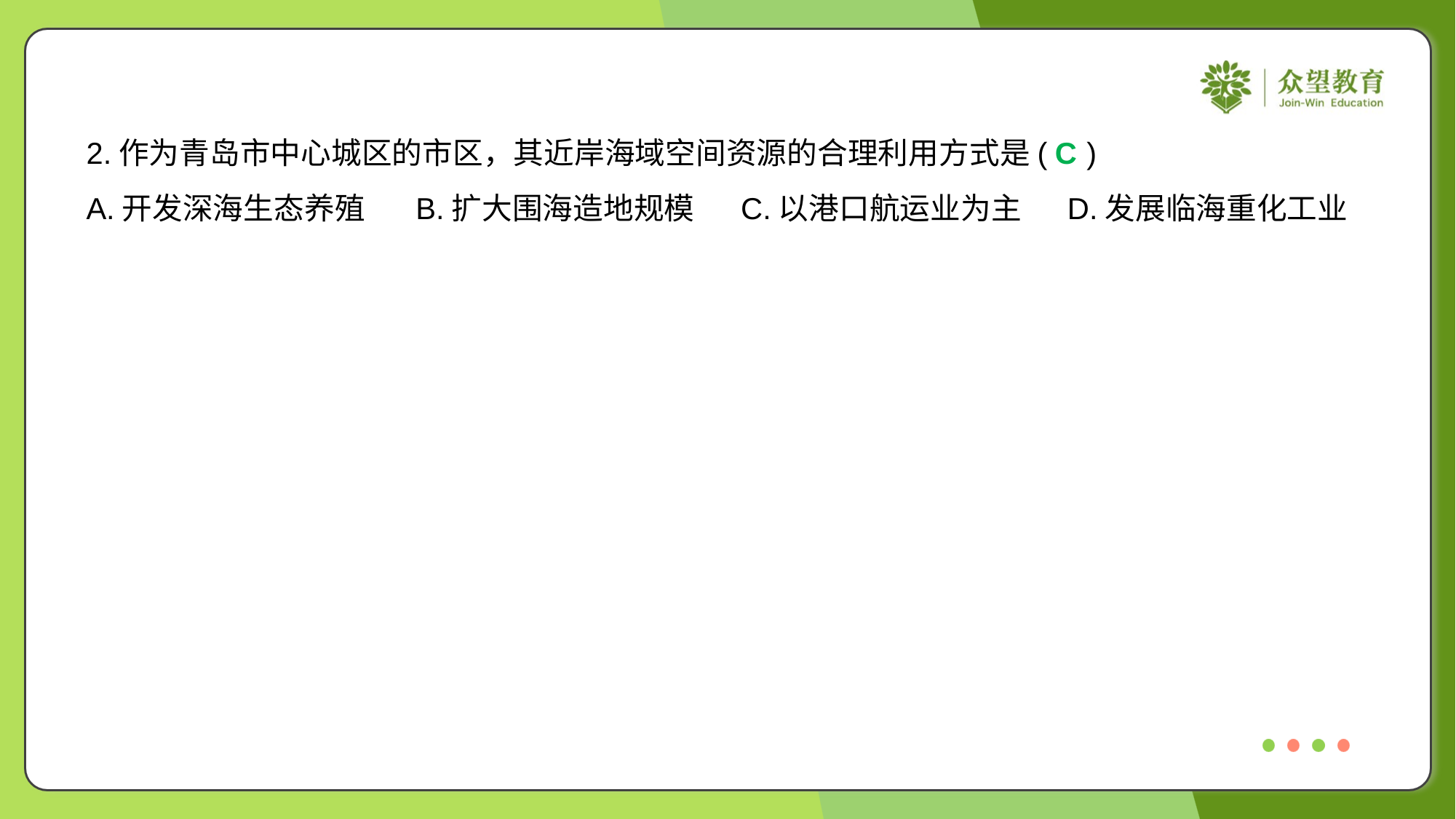

2.作为青岛市中心城区的市区，其近岸海域空间资源的合理利用方式是(     )
C
A.开发深海生态养殖	B.扩大围海造地规模	C.以港口航运业为主	D.发展临海重化工业